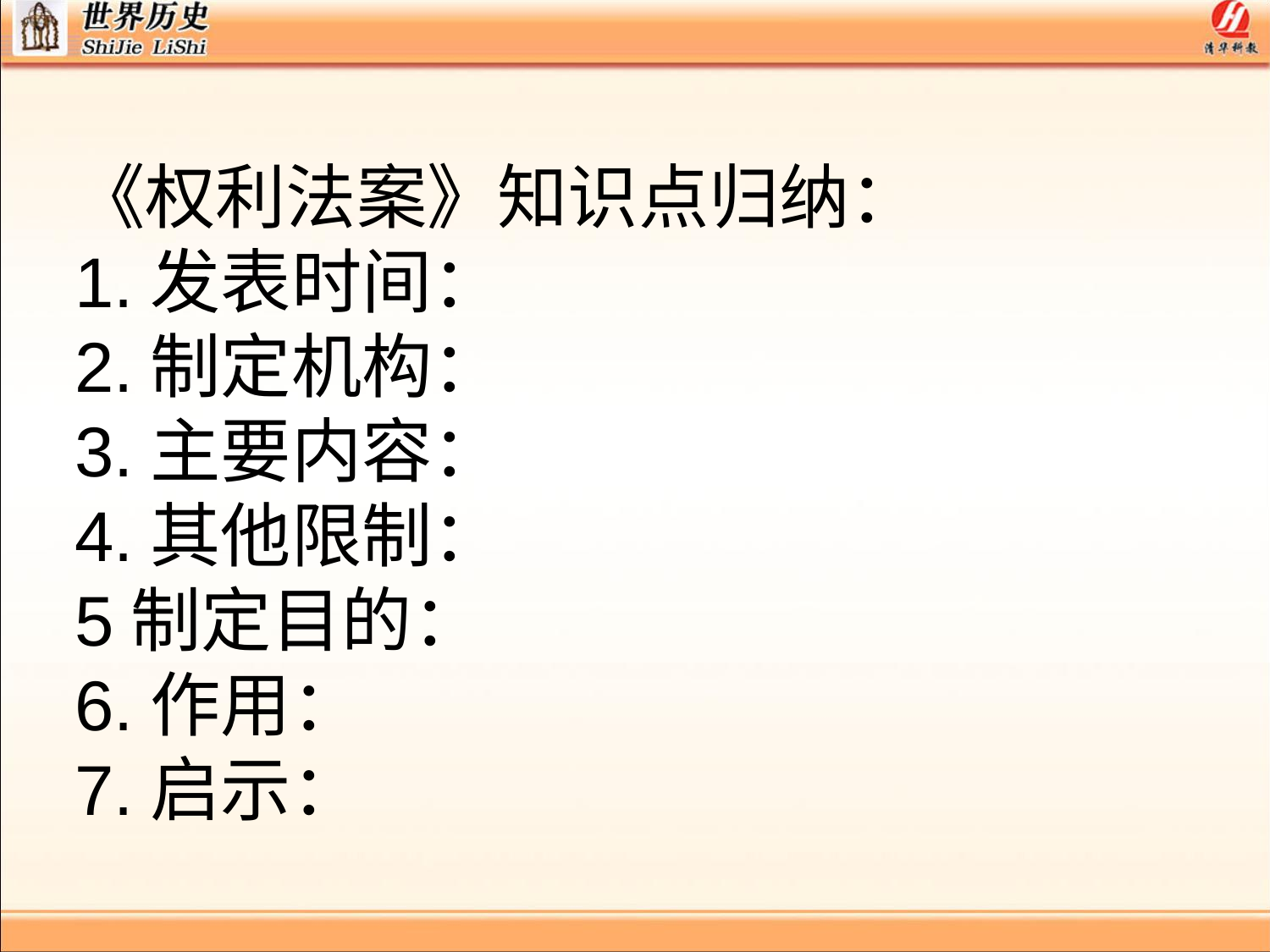

《权利法案》知识点归纳：
1.发表时间：
2.制定机构：
3.主要内容：
4.其他限制：
5制定目的：
6.作用：
7.启示：